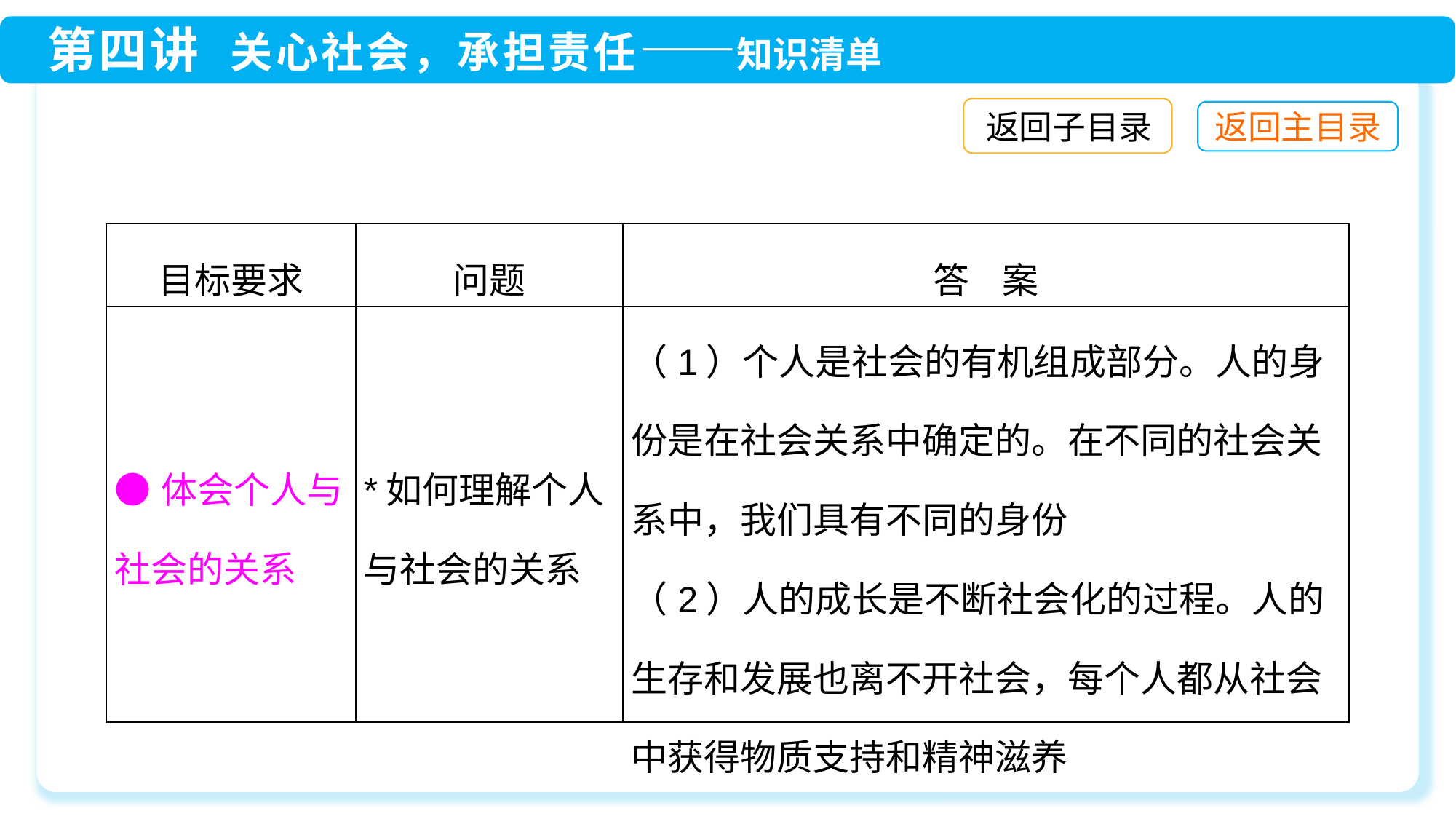

返回子目录
| 目标要求 | 问题 | 答 案 |
| --- | --- | --- |
| ●体会个人与社会的关系 | \*如何理解个人与社会的关系 | （1）个人是社会的有机组成部分。人的身份是在社会关系中确定的。在不同的社会关系中，我们具有不同的身份 （2）人的成长是不断社会化的过程。人的生存和发展也离不开社会，每个人都从社会中获得物质支持和精神滋养 |